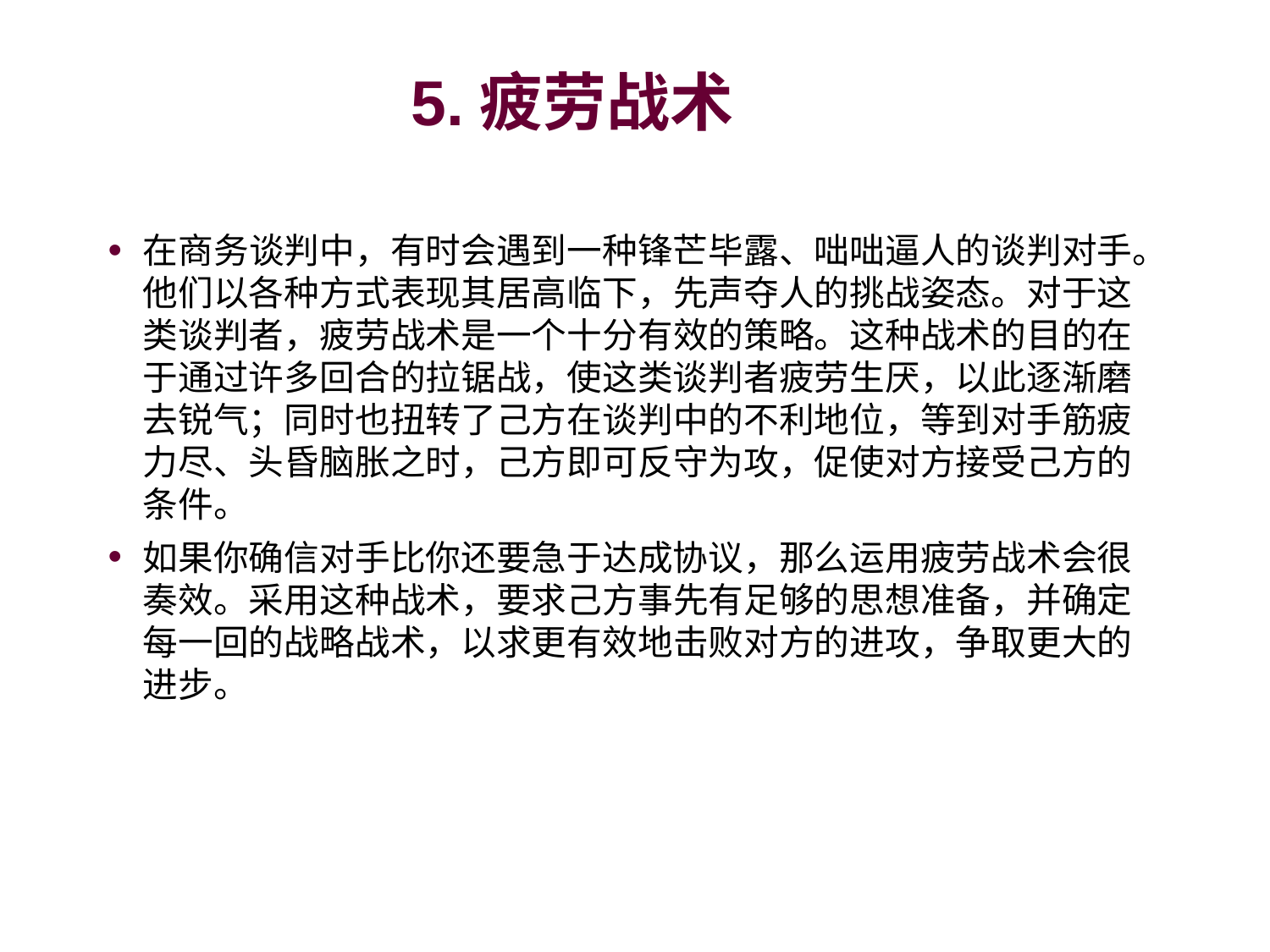

# 5.疲劳战术
在商务谈判中，有时会遇到一种锋芒毕露、咄咄逼人的谈判对手。他们以各种方式表现其居高临下，先声夺人的挑战姿态。对于这类谈判者，疲劳战术是一个十分有效的策略。这种战术的目的在于通过许多回合的拉锯战，使这类谈判者疲劳生厌，以此逐渐磨去锐气；同时也扭转了己方在谈判中的不利地位，等到对手筋疲力尽、头昏脑胀之时，己方即可反守为攻，促使对方接受己方的条件。
如果你确信对手比你还要急于达成协议，那么运用疲劳战术会很奏效。采用这种战术，要求己方事先有足够的思想准备，并确定每一回的战略战术，以求更有效地击败对方的进攻，争取更大的进步。